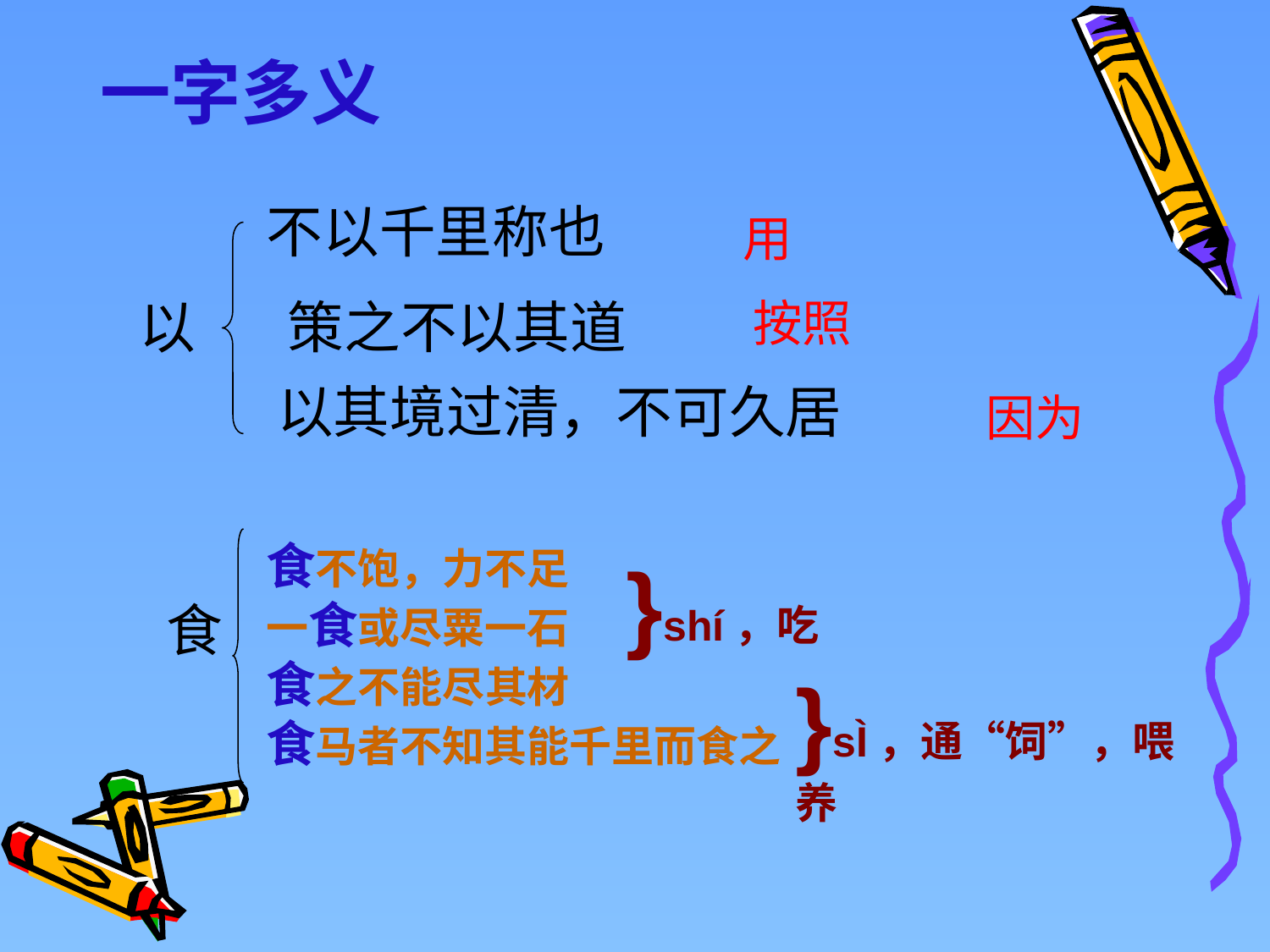

一字多义
不以千里称也
用

以
策之不以其道
按照
以其境过清，不可久居
因为

食不饱，力不足
一食或尽粟一石
食之不能尽其材
食马者不知其能千里而食之
}shí，吃
食
}sÌ，通“饲”，喂养